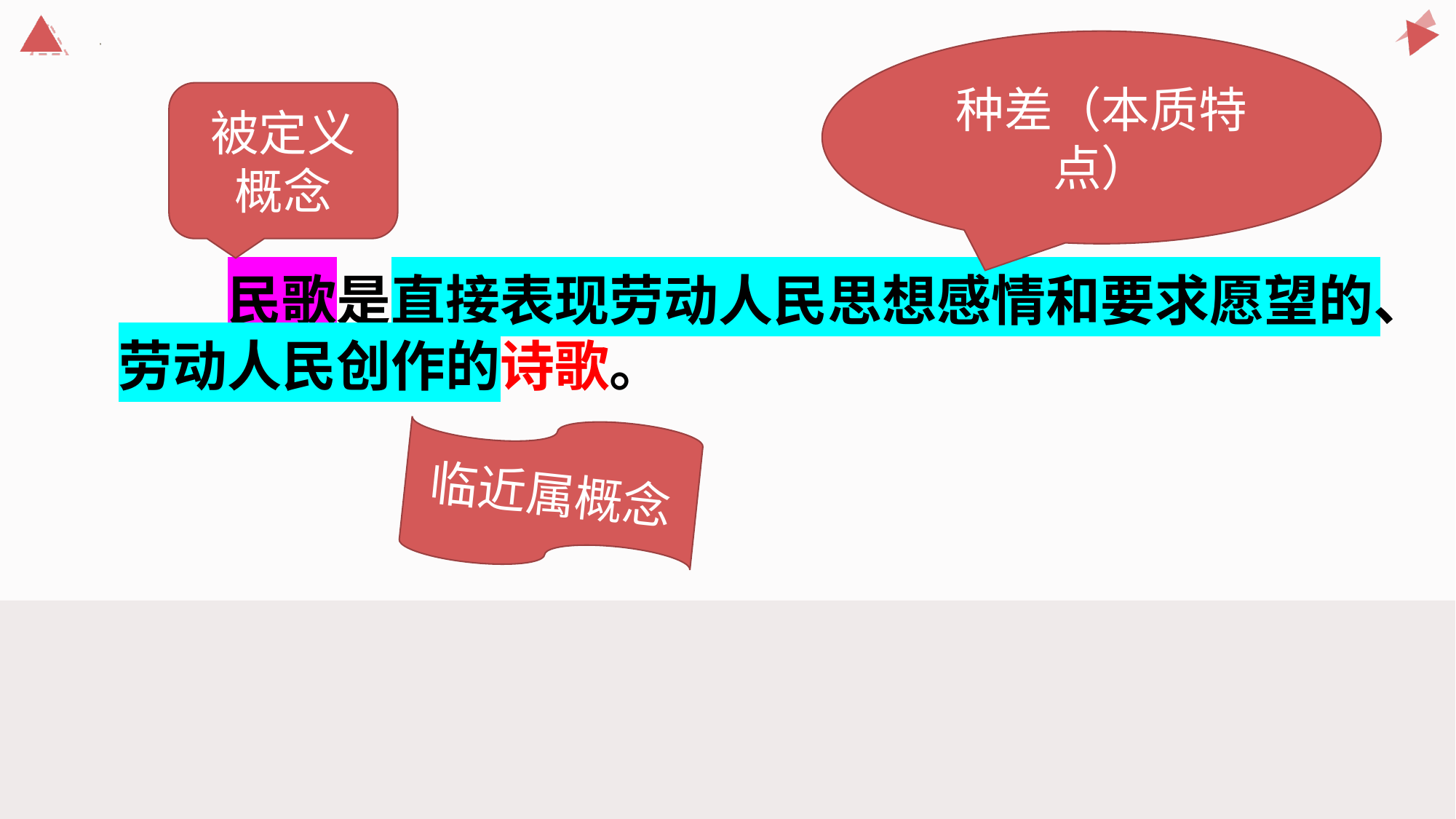

种差（本质特点）
被定义概念

		民歌是直接表现劳动人民思想感情和要求愿望的、劳动人民创作的诗歌。

临近属概念